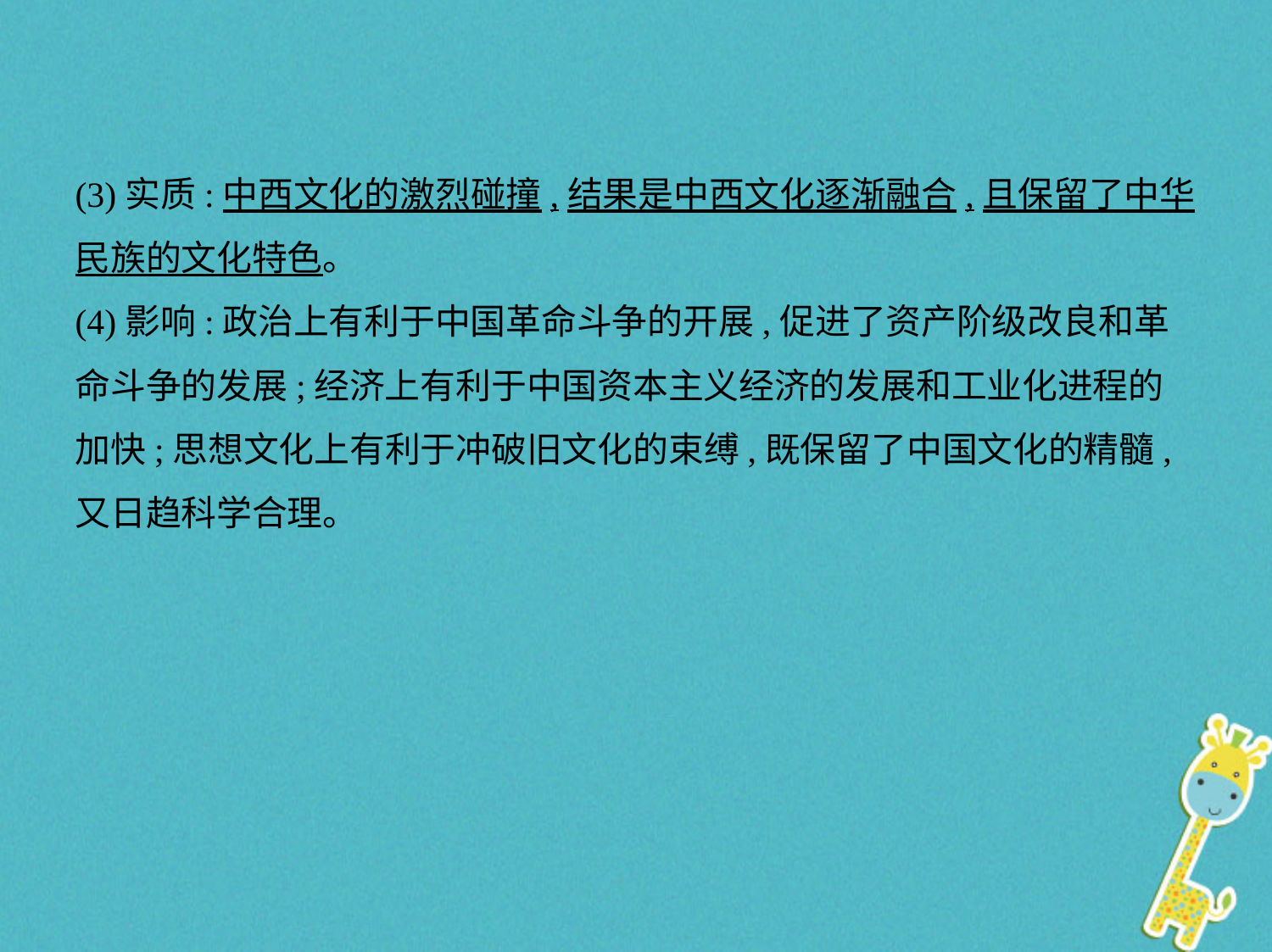

(3)实质:中西文化的激烈碰撞,结果是中西文化逐渐融合,且保留了中华
民族的文化特色。
(4)影响:政治上有利于中国革命斗争的开展,促进了资产阶级改良和革
命斗争的发展;经济上有利于中国资本主义经济的发展和工业化进程的
加快;思想文化上有利于冲破旧文化的束缚,既保留了中国文化的精髓,
又日趋科学合理。